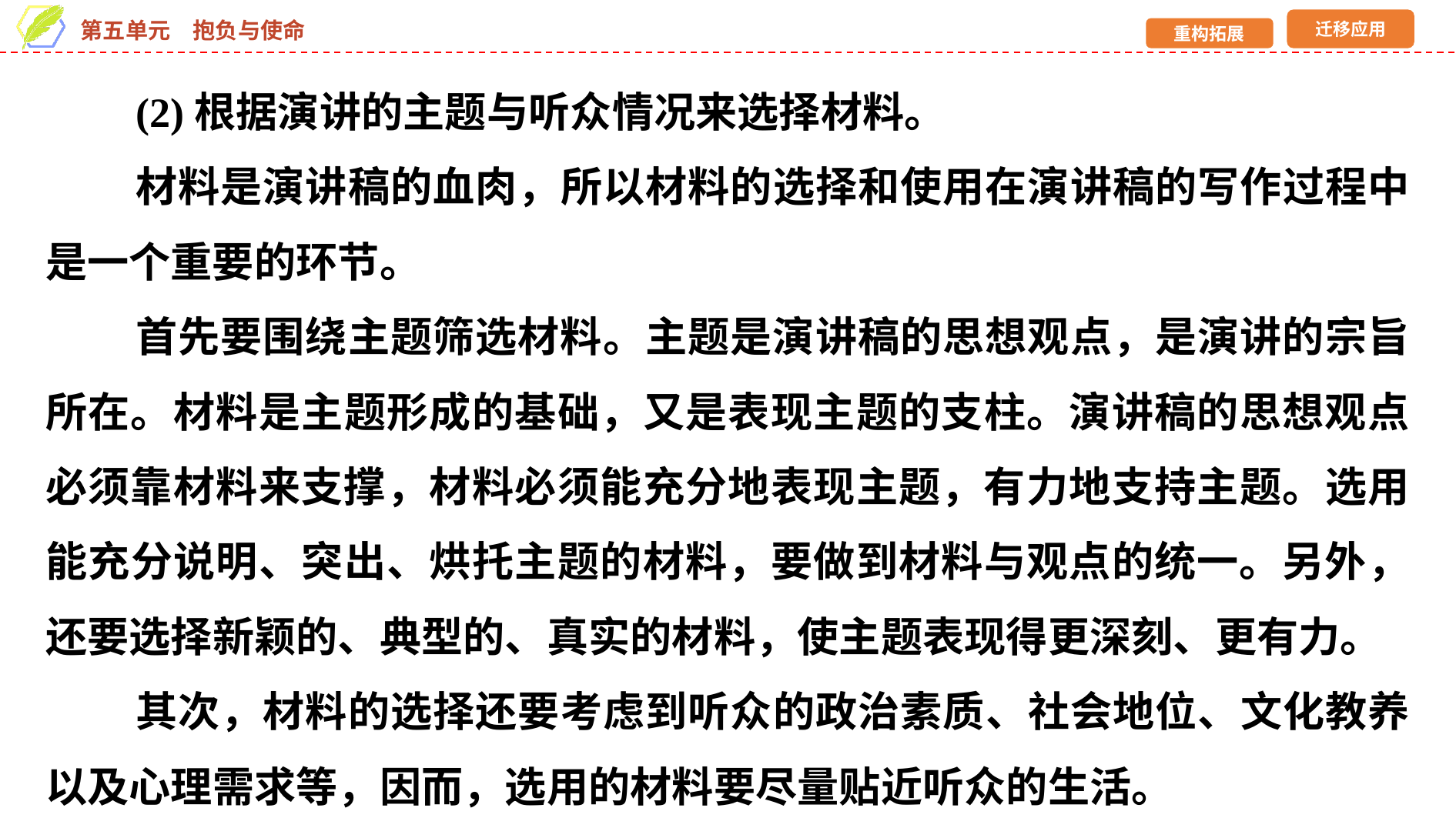

(2)根据演讲的主题与听众情况来选择材料。
材料是演讲稿的血肉，所以材料的选择和使用在演讲稿的写作过程中是一个重要的环节。
首先要围绕主题筛选材料。主题是演讲稿的思想观点，是演讲的宗旨所在。材料是主题形成的基础，又是表现主题的支柱。演讲稿的思想观点必须靠材料来支撑，材料必须能充分地表现主题，有力地支持主题。选用能充分说明、突出、烘托主题的材料，要做到材料与观点的统一。另外，还要选择新颖的、典型的、真实的材料，使主题表现得更深刻、更有力。
其次，材料的选择还要考虑到听众的政治素质、社会地位、文化教养以及心理需求等，因而，选用的材料要尽量贴近听众的生活。